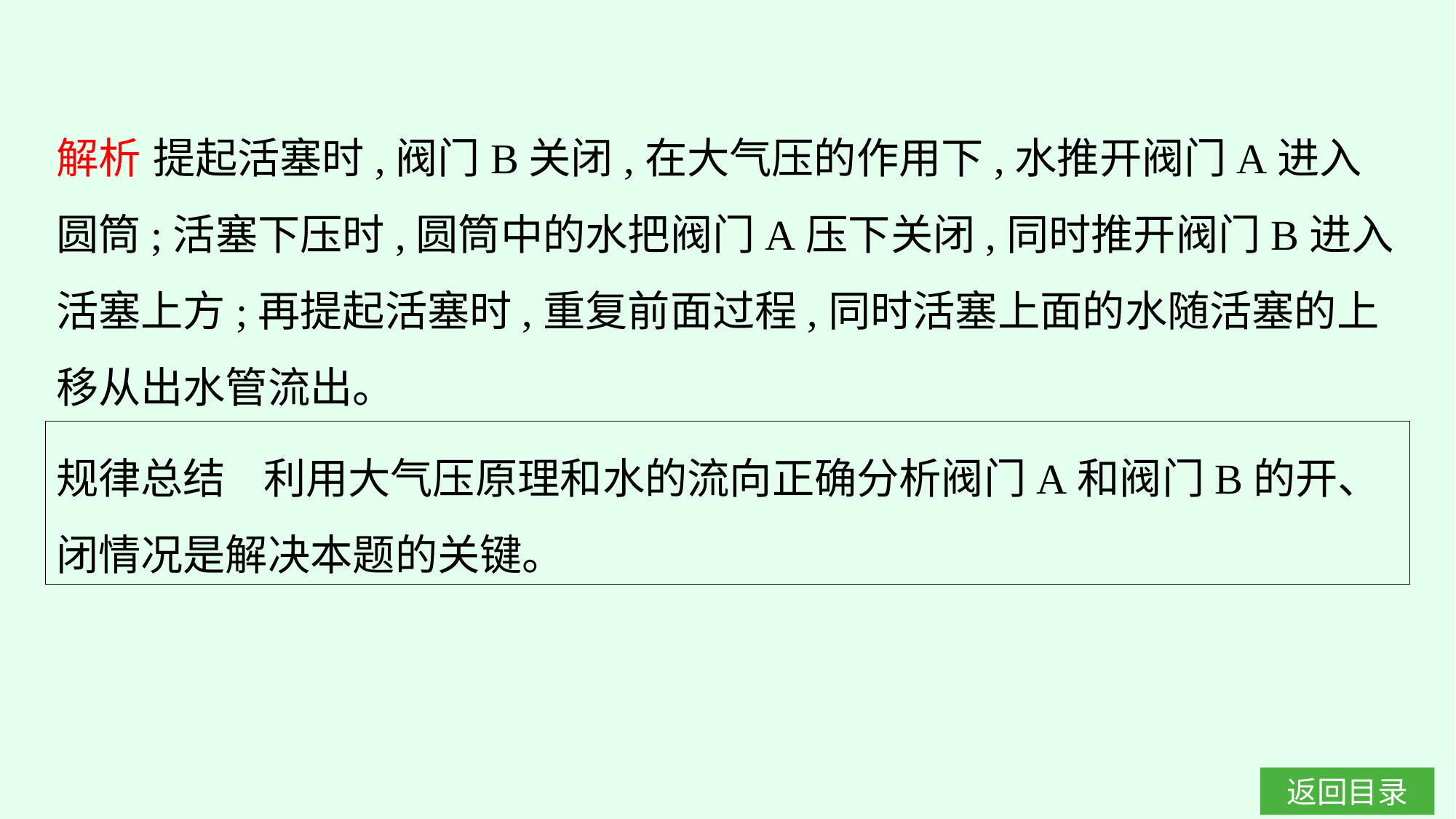

解析 提起活塞时,阀门B关闭,在大气压的作用下,水推开阀门A进入圆筒;活塞下压时,圆筒中的水把阀门A压下关闭,同时推开阀门B进入活塞上方;再提起活塞时,重复前面过程,同时活塞上面的水随活塞的上移从出水管流出。
规律总结    利用大气压原理和水的流向正确分析阀门A和阀门B的开、闭情况是解决本题的关键。